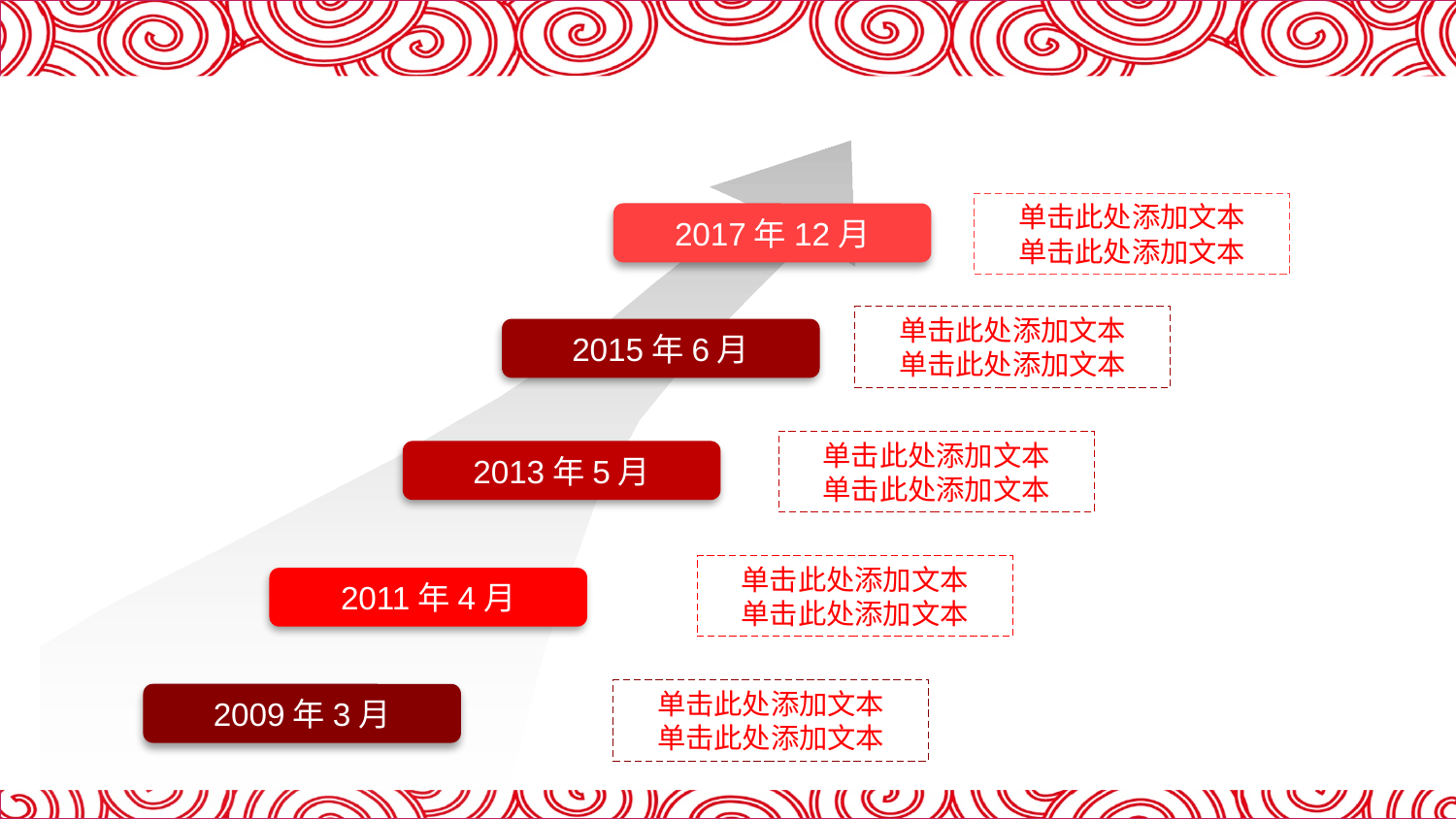

单击此处添加文本
单击此处添加文本
2017年12月
单击此处添加文本
单击此处添加文本
2015年6月
单击此处添加文本
单击此处添加文本
2013年5月
单击此处添加文本
单击此处添加文本
2011年4月
单击此处添加文本
单击此处添加文本
2009年3月